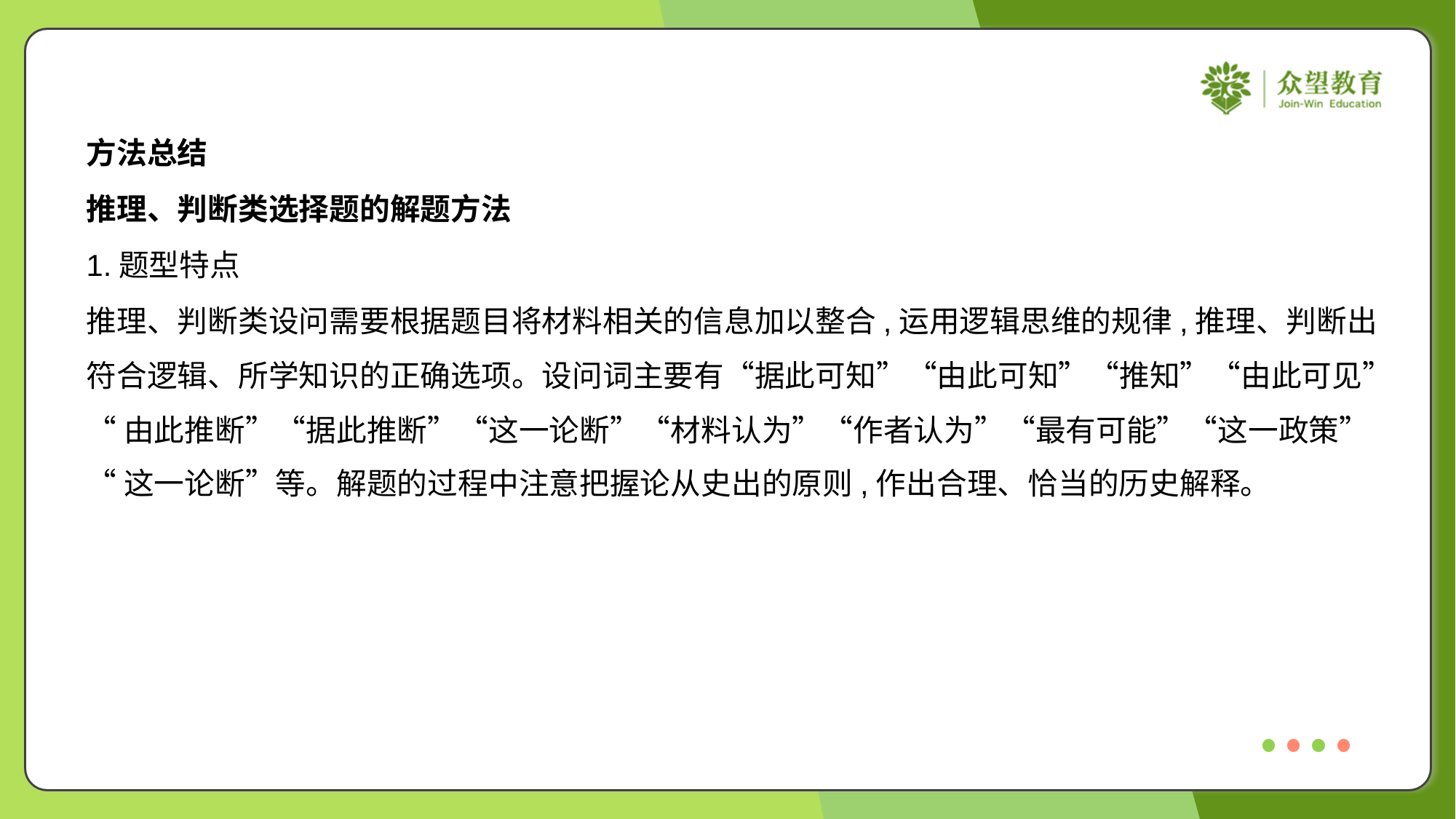

方法总结
推理、判断类选择题的解题方法
1.题型特点
推理、判断类设问需要根据题目将材料相关的信息加以整合,运用逻辑思维的规律,推理、判断出
符合逻辑、所学知识的正确选项。设问词主要有“据此可知”“由此可知”“推知”“由此可见”
“由此推断”“据此推断”“这一论断”“材料认为”“作者认为”“最有可能”“这一政策”
“这一论断”等。解题的过程中注意把握论从史出的原则,作出合理、恰当的历史解释。